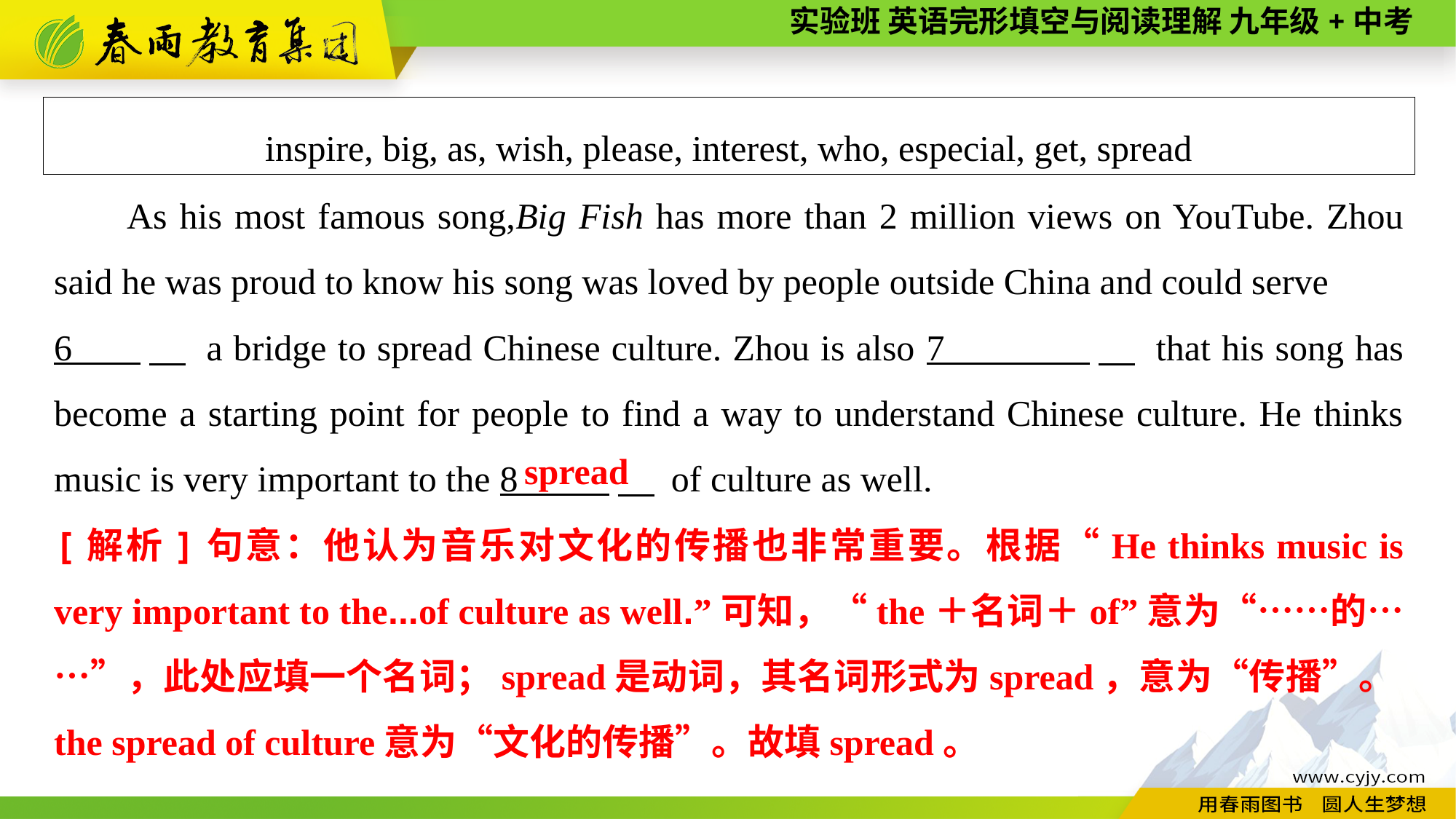

inspire, big, as, wish, please, interest, who, especial, get, spread
As his most famous song,Big Fish has more than 2 million views on YouTube. Zhou said he was proud to know his song was loved by people outside China and could serve
6      　 a bridge to spread Chinese culture. Zhou is also 7             　 that his song has become a starting point for people to find a way to understand Chinese culture. He thinks music is very important to the 8          　 of culture as well.
spread
[解析]句意：他认为音乐对文化的传播也非常重要。根据“He thinks music is very important to the...of culture as well.”可知，“the＋名词＋of”意为“……的……”，此处应填一个名词；spread是动词，其名词形式为spread，意为“传播”。the spread of culture意为“文化的传播”。故填spread。